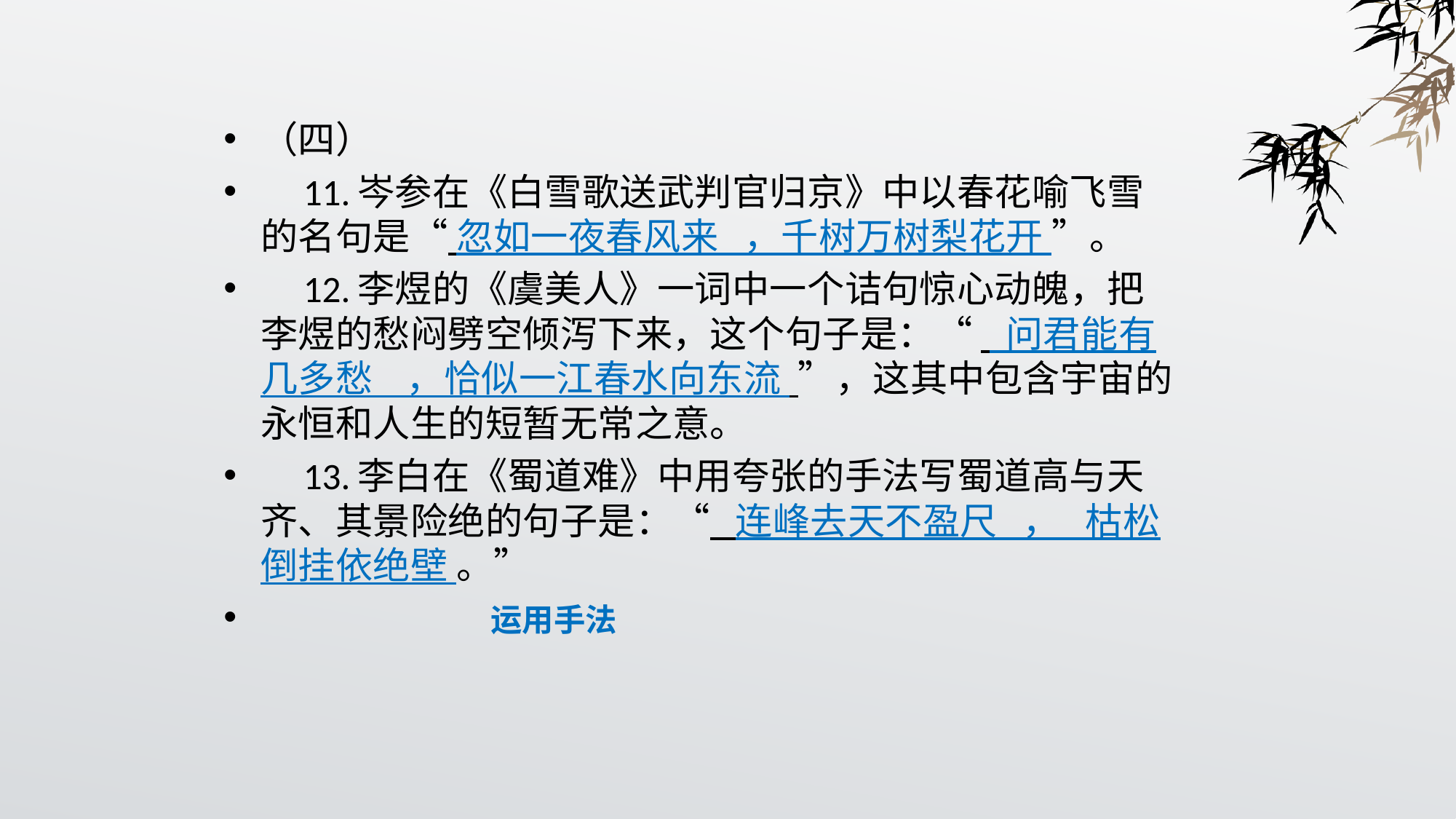

（四）
     11.岑参在《白雪歌送武判官归京》中以春花喻飞雪的名句是“ 忽如一夜春风来   ，千树万树梨花开 ”。
     12.李煜的《虞美人》一词中一个诘句惊心动魄，把李煜的愁闷劈空倾泻下来，这个句子是：“    问君能有几多愁    ，恰似一江春水向东流  ”，这其中包含宇宙的永恒和人生的短暂无常之意。
     13.李白在《蜀道难》中用夸张的手法写蜀道高与天齐、其景险绝的句子是：“   连峰去天不盈尺   ，   枯松倒挂依绝壁 。”
                           运用手法